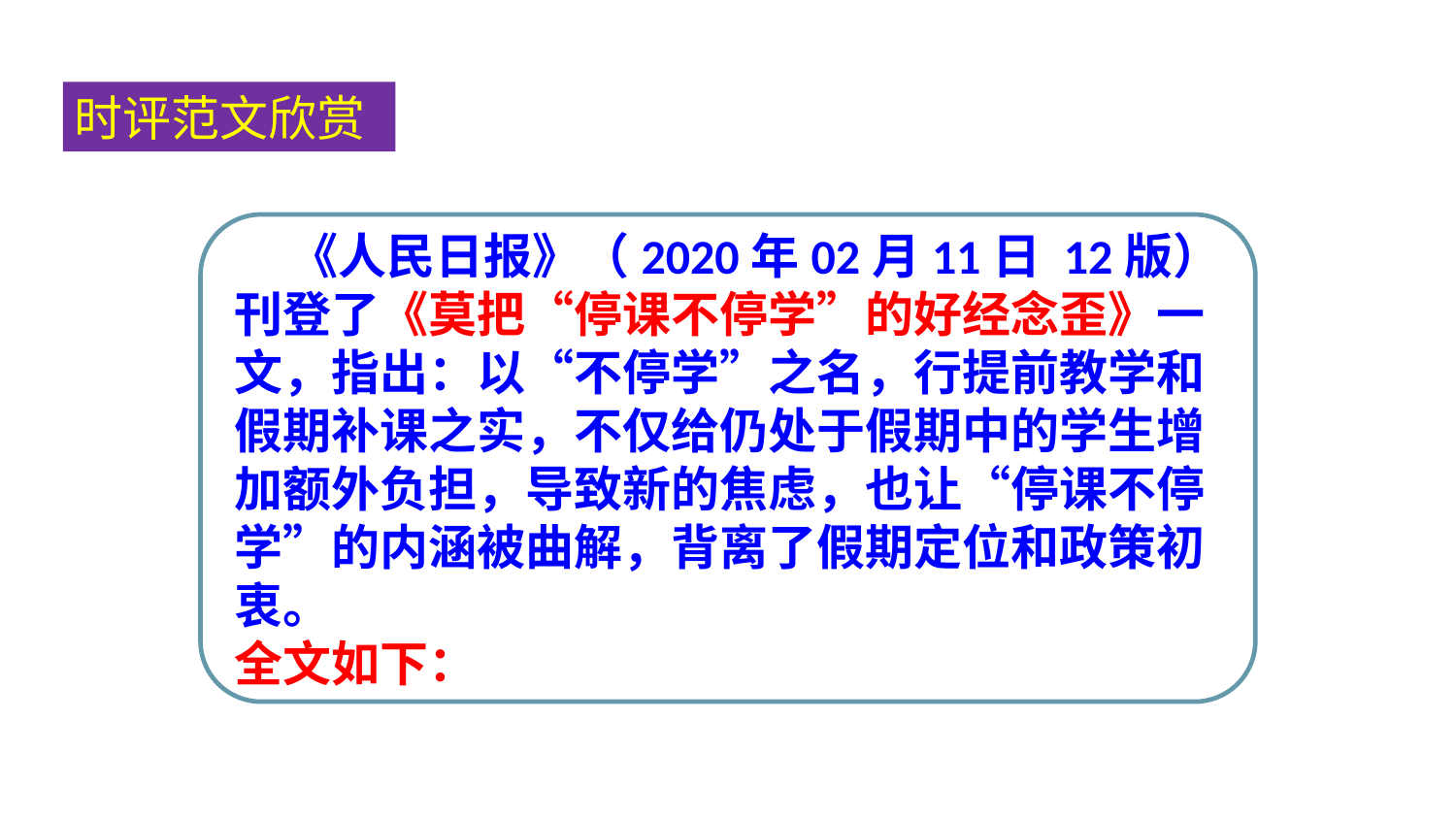

时评范文欣赏
    《人民日报》（2020年02月11日 12版）刊登了《莫把“停课不停学”的好经念歪》一文，指出：以“不停学”之名，行提前教学和假期补课之实，不仅给仍处于假期中的学生增加额外负担，导致新的焦虑，也让“停课不停学”的内涵被曲解，背离了假期定位和政策初衷。
全文如下：